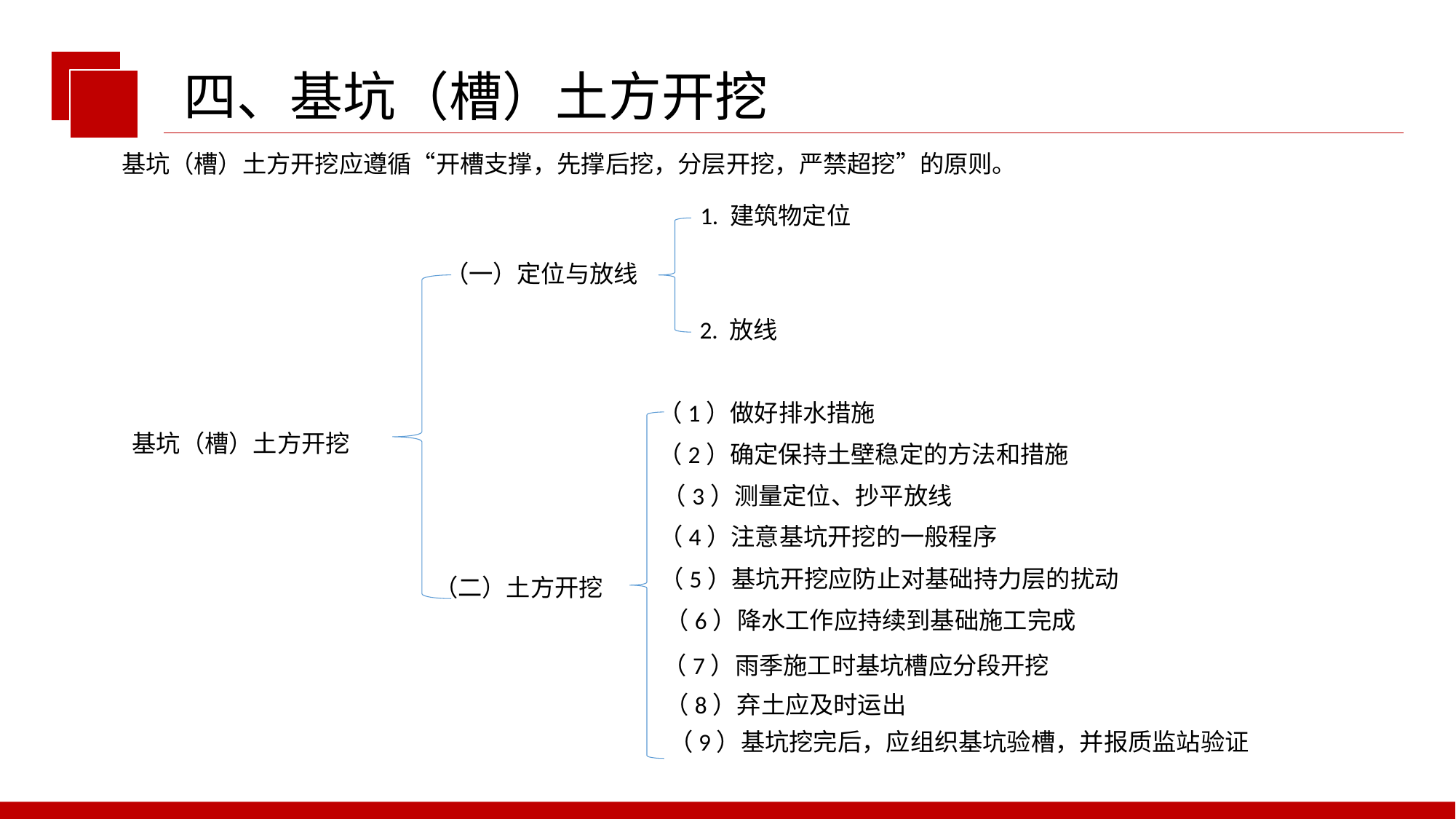

四、基坑（槽）土方开挖
基坑（槽）土方开挖应遵循“开槽支撑，先撑后挖，分层开挖，严禁超挖”的原则。
1. 建筑物定位

（一）定位与放线

2. 放线
（1）做好排水措施

基坑（槽）土方开挖
（2）确定保持土壁稳定的方法和措施
（3）测量定位、抄平放线
（4）注意基坑开挖的一般程序
（5）基坑开挖应防止对基础持力层的扰动
（二）土方开挖
（6）降水工作应持续到基础施工完成
（7）雨季施工时基坑槽应分段开挖
（8）弃土应及时运出
（9）基坑挖完后，应组织基坑验槽，并报质监站验证